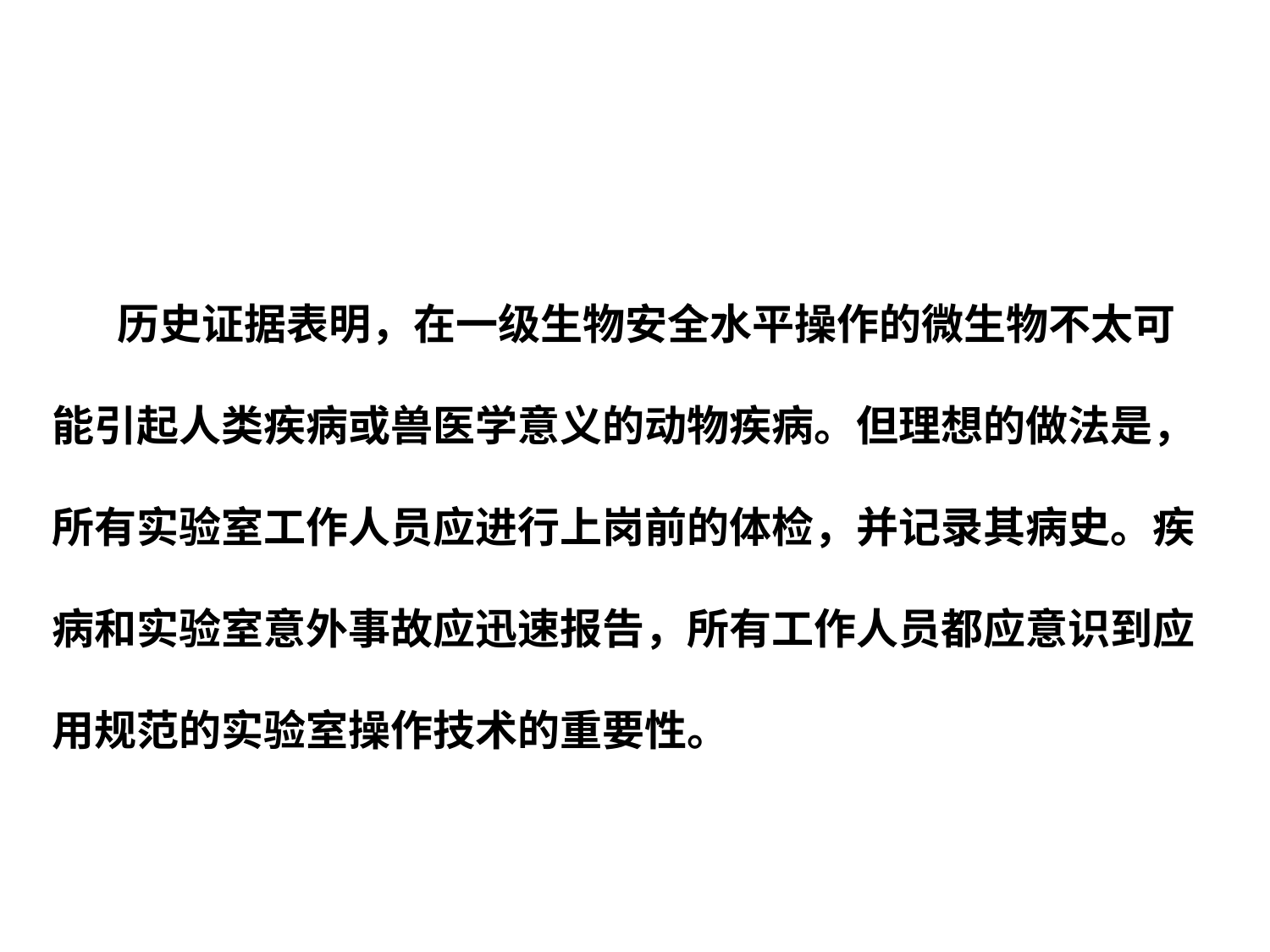

历史证据表明，在一级生物安全水平操作的微生物不太可能引起人类疾病或兽医学意义的动物疾病。但理想的做法是，所有实验室工作人员应进行上岗前的体检，并记录其病史。疾病和实验室意外事故应迅速报告，所有工作人员都应意识到应用规范的实验室操作技术的重要性。